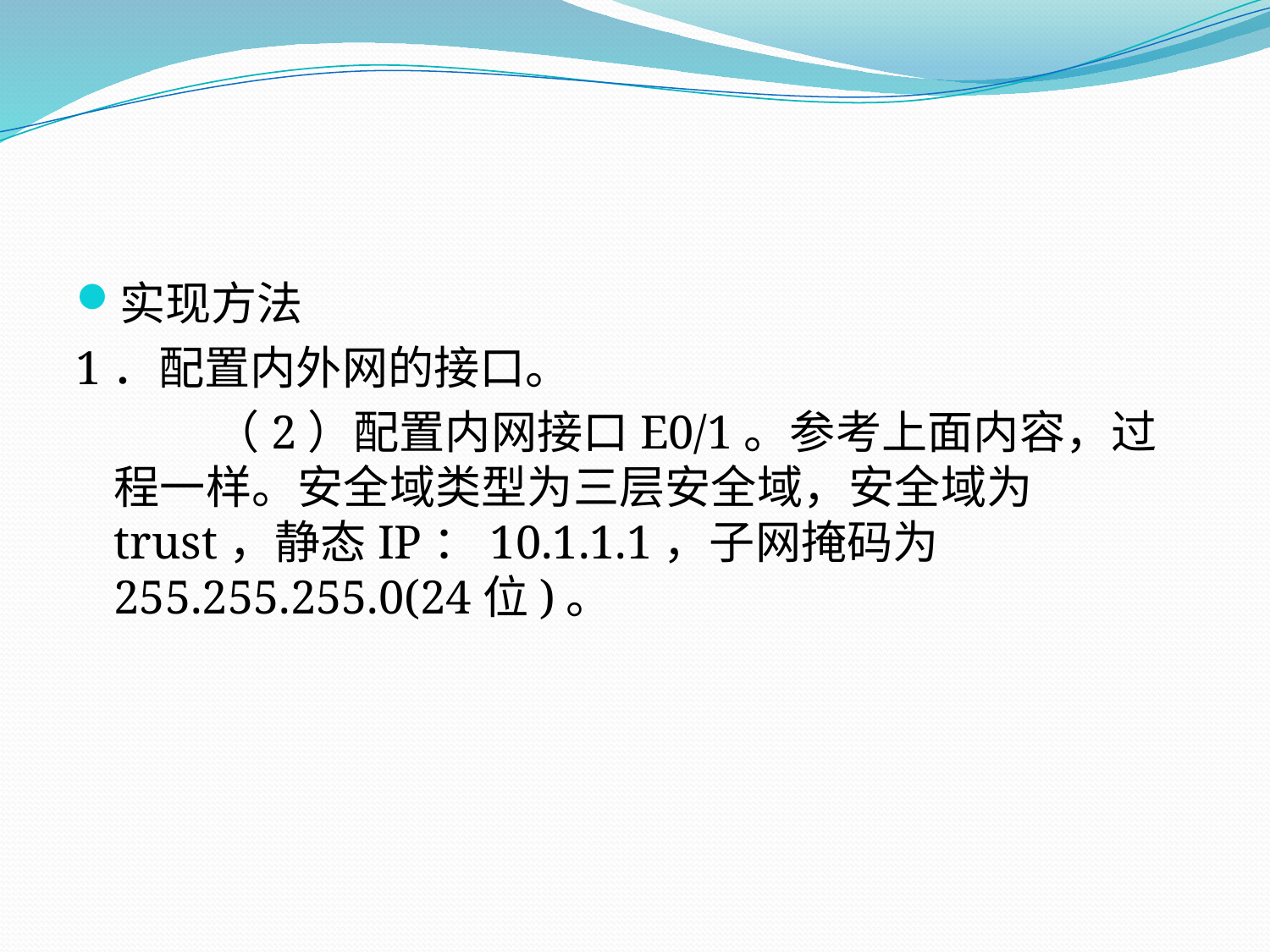

#
实现方法
1．配置内外网的接口。
（2）配置内网接口E0/1。参考上面内容，过程一样。安全域类型为三层安全域，安全域为trust，静态IP：10.1.1.1，子网掩码为255.255.255.0(24位)。